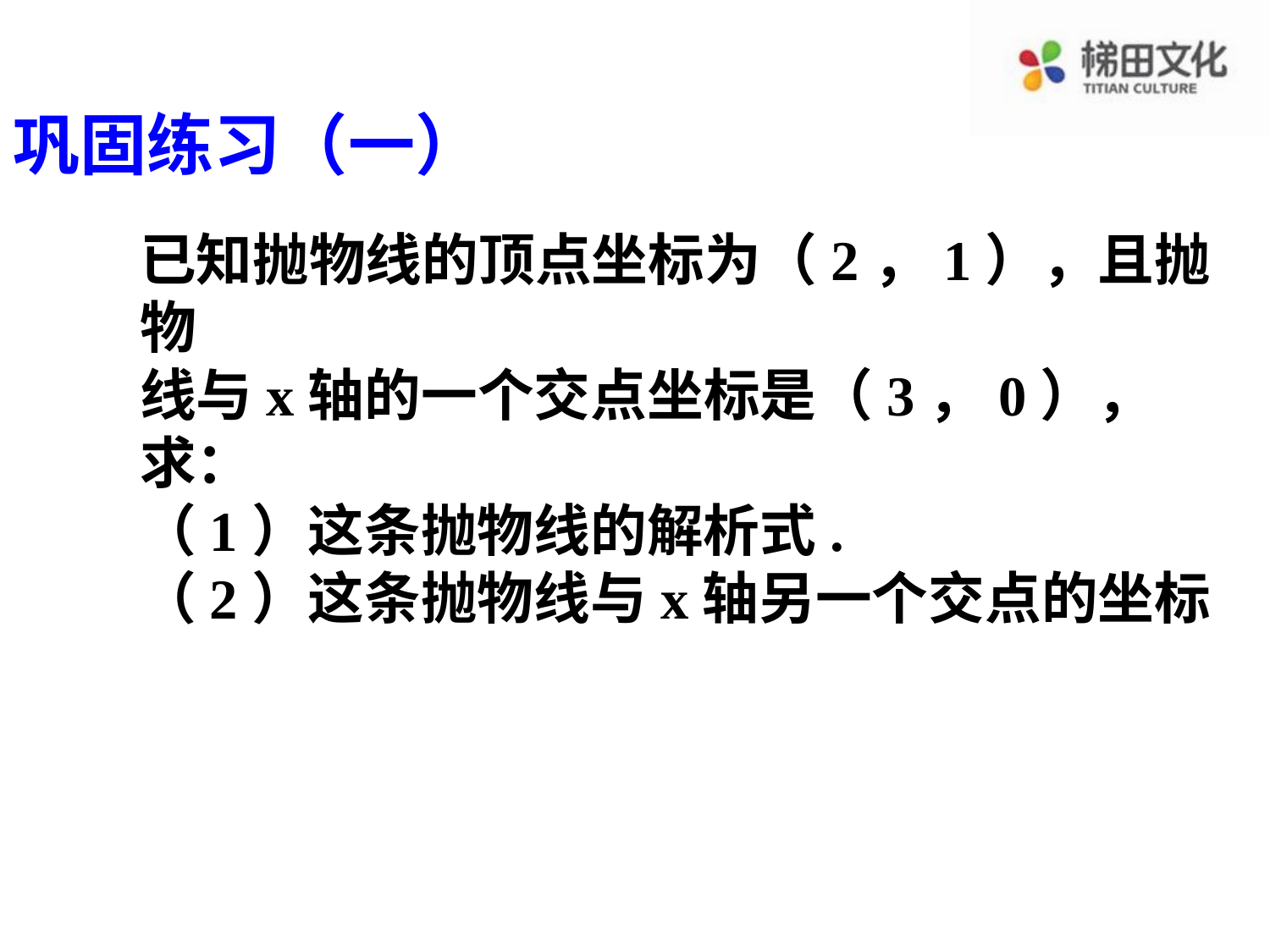

巩固练习（一）
已知抛物线的顶点坐标为（2，1），且抛物
线与x轴的一个交点坐标是（3，0），
求：
（1）这条抛物线的解析式.
（2）这条抛物线与x轴另一个交点的坐标